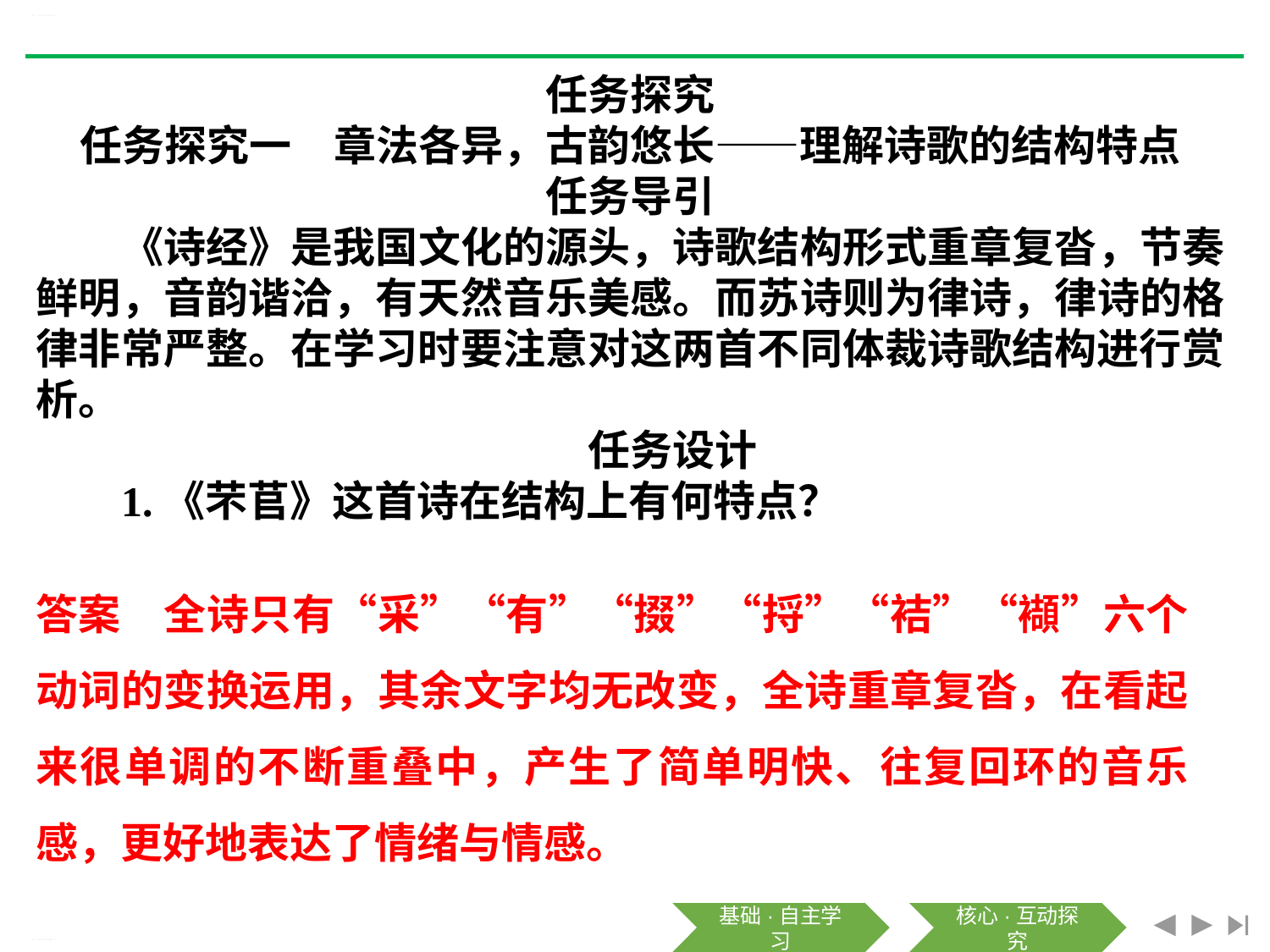

《芣苢》《文氏外孙入村收麦》PPT
任务探究
任务探究一　章法各异，古韵悠长——理解诗歌的结构特点
任务导引
《诗经》是我国文化的源头，诗歌结构形式重章复沓，节奏鲜明，音韵谐洽，有天然音乐美感。而苏诗则为律诗，律诗的格律非常严整。在学习时要注意对这两首不同体裁诗歌结构进行赏析。
任务设计
1.《芣苢》这首诗在结构上有何特点？
答案　全诗只有“采”“有”“掇”“捋”“袺”“襭”六个动词的变换运用，其余文字均无改变，全诗重章复沓，在看起来很单调的不断重叠中，产生了简单明快、往复回环的音乐感，更好地表达了情绪与情感。
《芣苢》《文氏外孙入村收麦》PPT